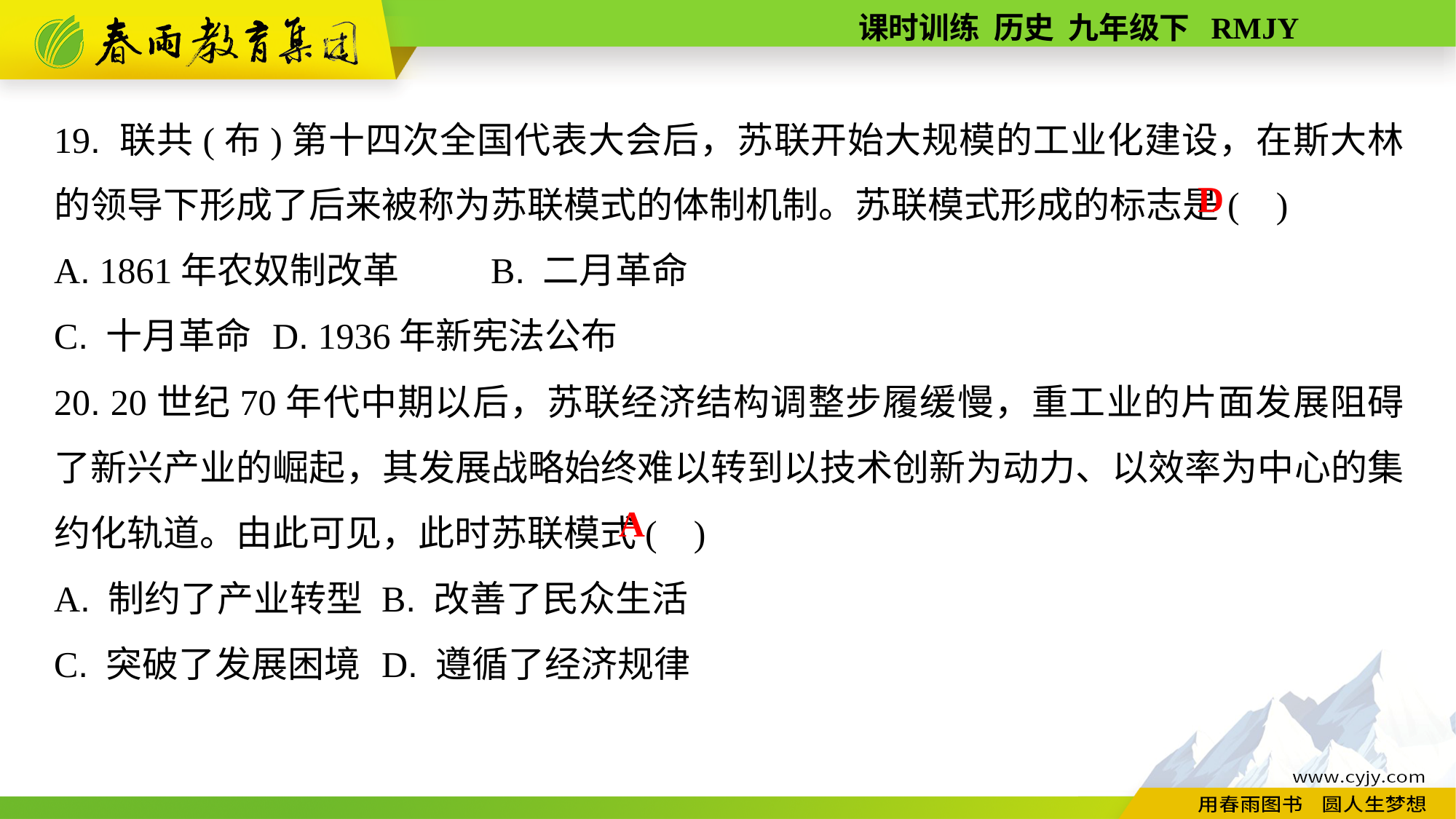

19. 联共(布)第十四次全国代表大会后，苏联开始大规模的工业化建设，在斯大林的领导下形成了后来被称为苏联模式的体制机制。苏联模式形成的标志是(    )
A. 1861年农奴制改革	B. 二月革命
C. 十月革命	D. 1936年新宪法公布
20. 20世纪70年代中期以后，苏联经济结构调整步履缓慢，重工业的片面发展阻碍了新兴产业的崛起，其发展战略始终难以转到以技术创新为动力、以效率为中心的集约化轨道。由此可见，此时苏联模式(    )
A. 制约了产业转型	B. 改善了民众生活
C. 突破了发展困境	D. 遵循了经济规律
D
A